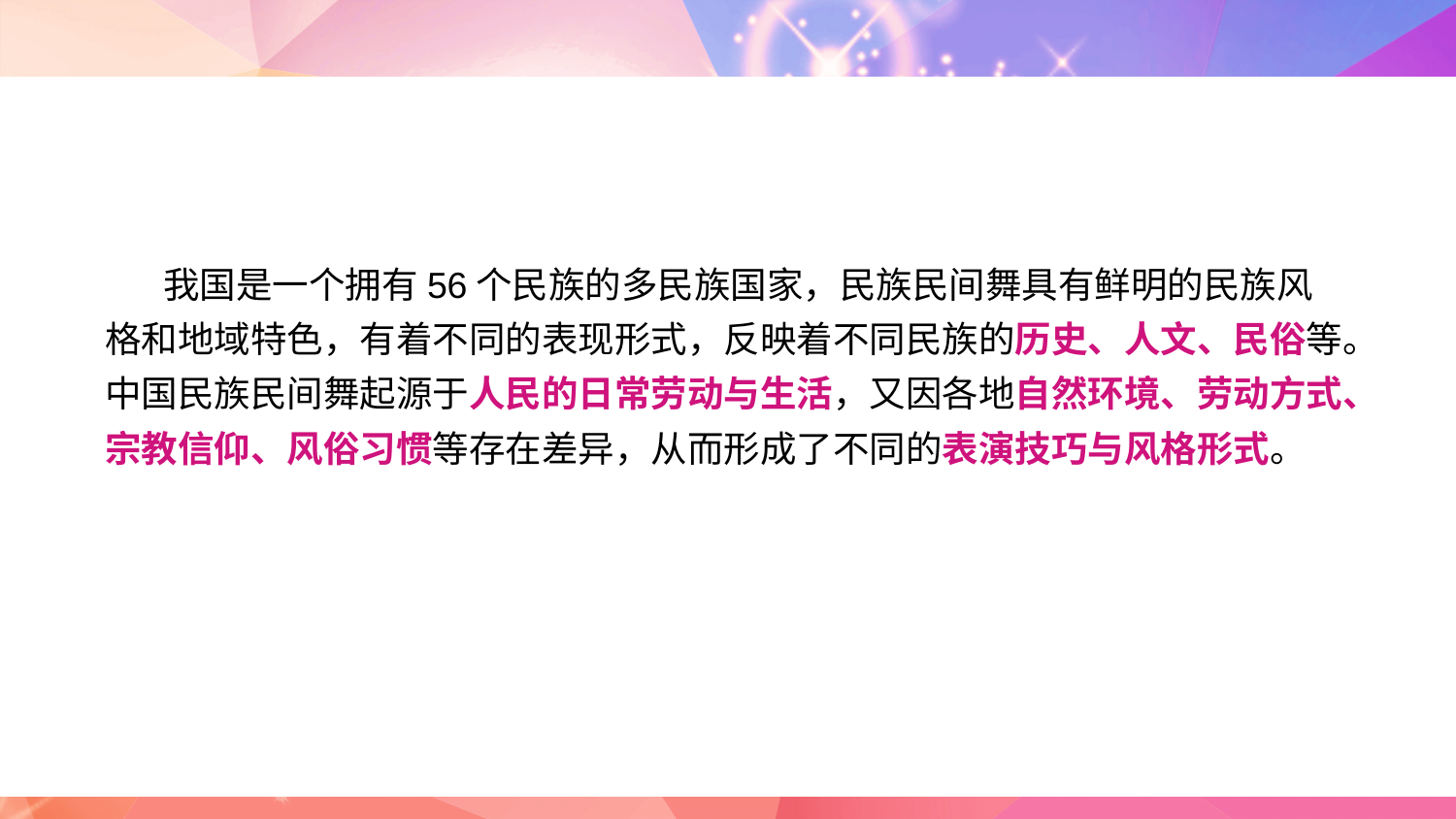

我国是一个拥有56个民族的多民族国家，民族民间舞具有鲜明的民族风格和地域特色，有着不同的表现形式，反映着不同民族的历史、人文、民俗等。中国民族民间舞起源于人民的日常劳动与生活，又因各地自然环境、劳动方式、宗教信仰、风俗习惯等存在差异，从而形成了不同的表演技巧与风格形式。